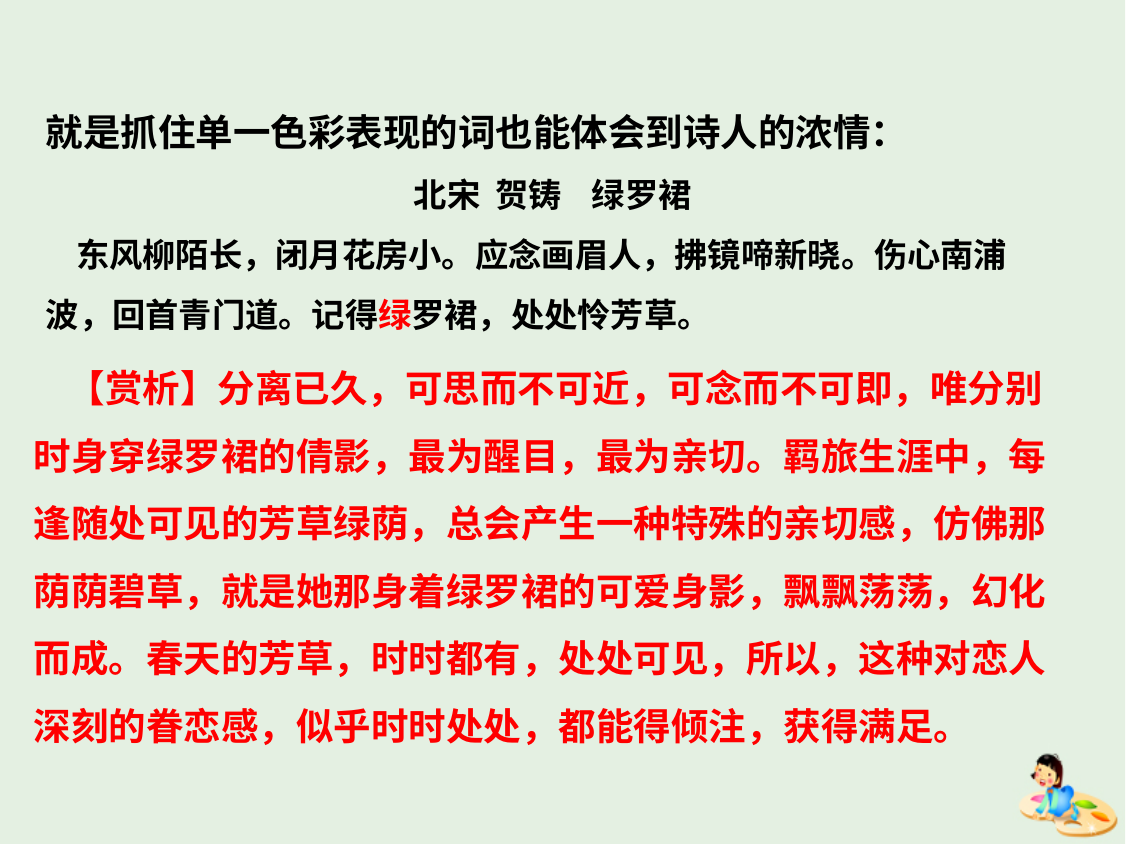

就是抓住单一色彩表现的词也能体会到诗人的浓情：
北宋  贺铸    绿罗裙
   东风柳陌长，闭月花房小。应念画眉人，拂镜啼新晓。伤心南浦波，回首青门道。记得绿罗裙，处处怜芳草。
    【赏析】分离已久，可思而不可近，可念而不可即，唯分别时身穿绿罗裙的倩影，最为醒目，最为亲切。羁旅生涯中，每逢随处可见的芳草绿荫，总会产生一种特殊的亲切感，仿佛那荫荫碧草，就是她那身着绿罗裙的可爱身影，飘飘荡荡，幻化而成。春天的芳草，时时都有，处处可见，所以，这种对恋人深刻的眷恋感，似乎时时处处，都能得倾注，获得满足。